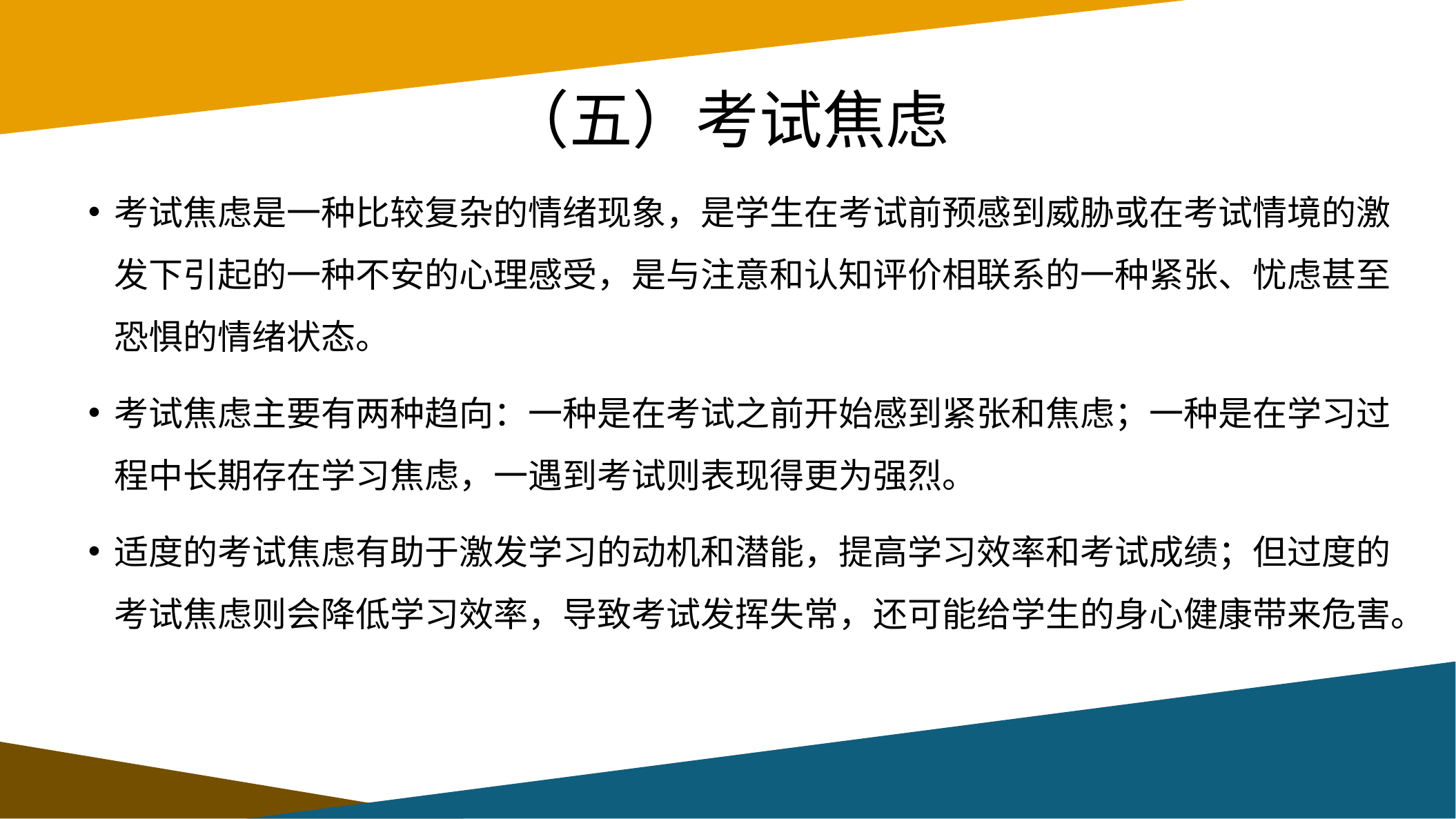

# （五）考试焦虑
考试焦虑是一种比较复杂的情绪现象，是学生在考试前预感到威胁或在考试情境的激发下引起的一种不安的心理感受，是与注意和认知评价相联系的一种紧张、忧虑甚至恐惧的情绪状态。
考试焦虑主要有两种趋向：一种是在考试之前开始感到紧张和焦虑；一种是在学习过程中长期存在学习焦虑，一遇到考试则表现得更为强烈。
适度的考试焦虑有助于激发学习的动机和潜能，提高学习效率和考试成绩；但过度的考试焦虑则会降低学习效率，导致考试发挥失常，还可能给学生的身心健康带来危害。